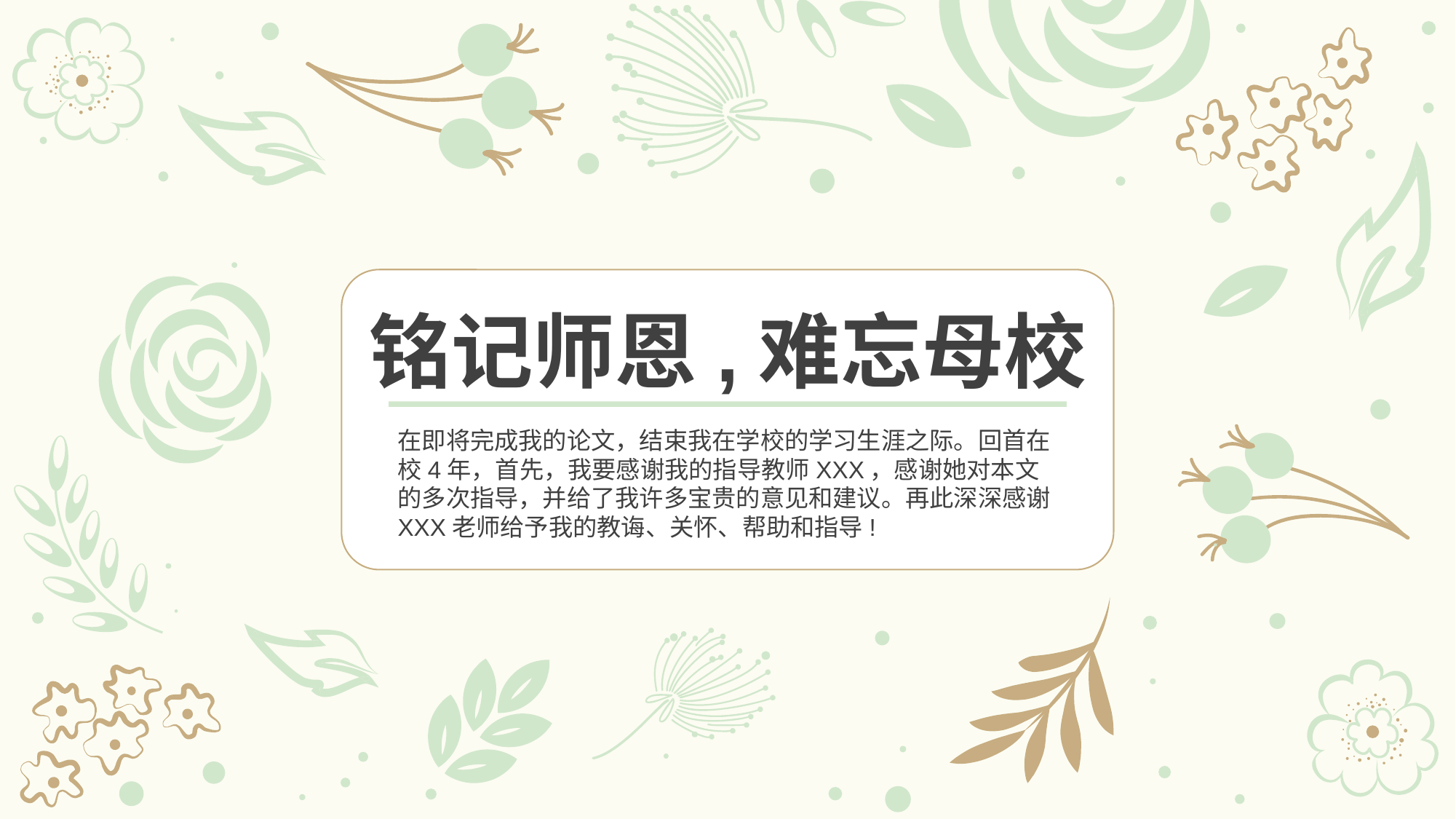

铭记师恩,难忘母校

在即将完成我的论文，结束我在学校的学习生涯之际。回首在校4年，首先，我要感谢我的指导教师XXX，感谢她对本文的多次指导，并给了我许多宝贵的意见和建议。再此深深感谢XXX老师给予我的教诲、关怀、帮助和指导!